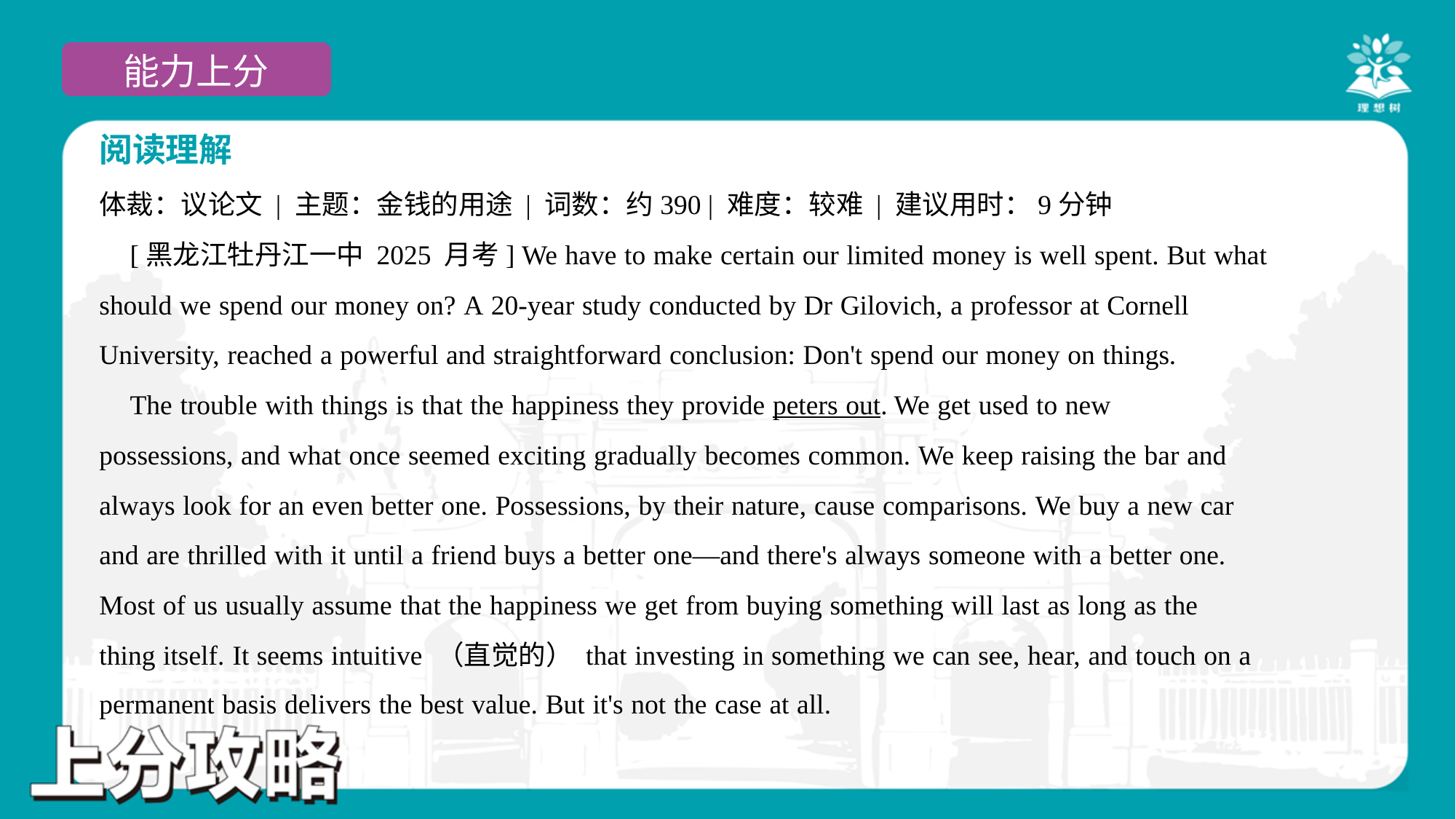

阅读理解
体裁：议论文 | 主题：金钱的用途 | 词数：约390 | 难度：较难 | 建议用时：9分钟
    [黑龙江牡丹江一中 2025 月考] We have to make certain our limited money is well spent. But what
should we spend our money on? A 20-year study conducted by Dr Gilovich, a professor at Cornell
University, reached a powerful and straightforward conclusion: Don't spend our money on things.
    The trouble with things is that the happiness they provide peters out. We get used to new
possessions, and what once seemed exciting gradually becomes common. We keep raising the bar and
always look for an even better one. Possessions, by their nature, cause comparisons. We buy a new car
and are thrilled with it until a friend buys a better one—and there's always someone with a better one.
Most of us usually assume that the happiness we get from buying something will last as long as the
thing itself. It seems intuitive （直觉的） that investing in something we can see, hear, and touch on a
permanent basis delivers the best value. But it's not the case at all.#3